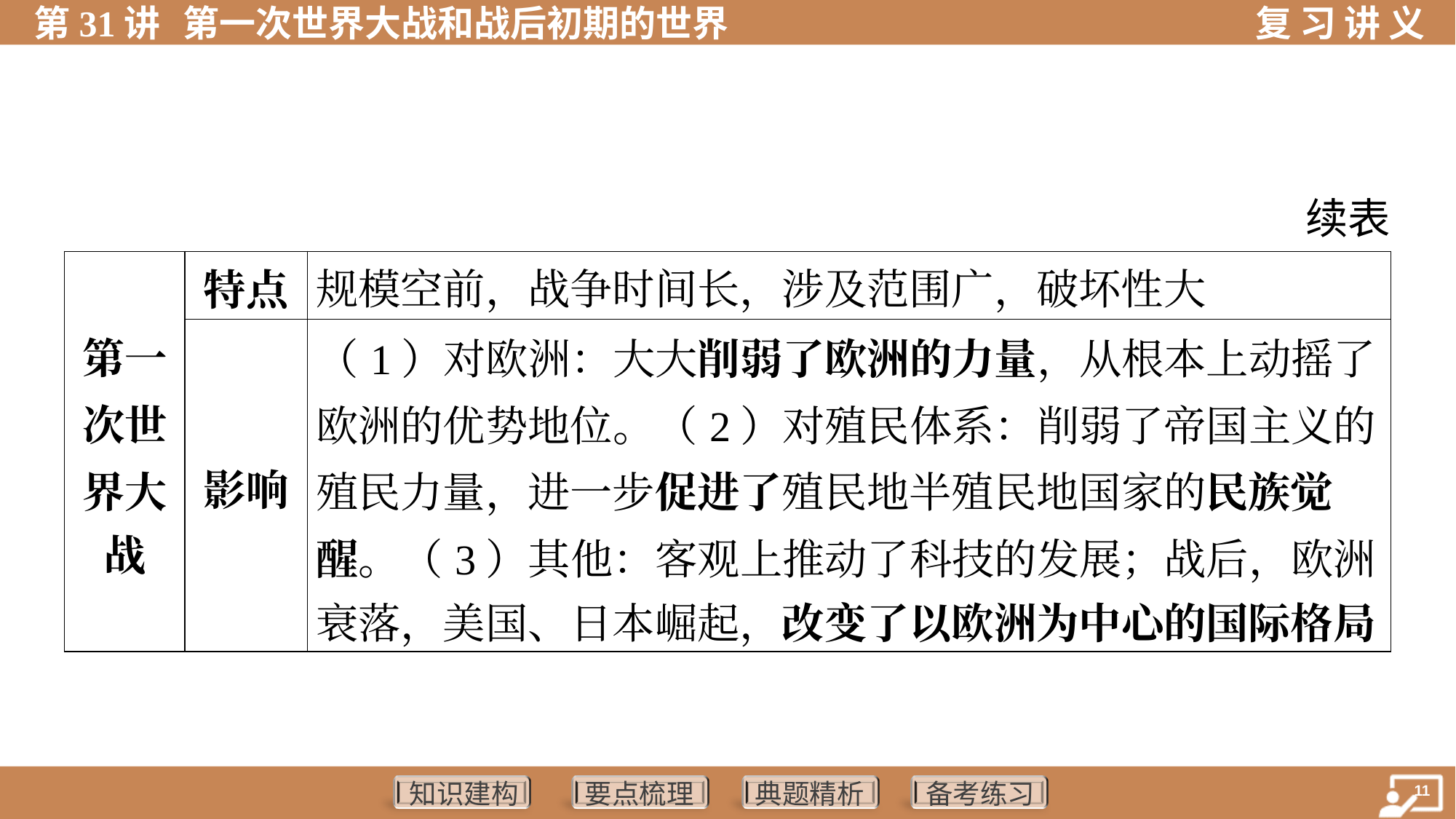

续表
| 第一 次世 界大 战 | 特点 | 规模空前，战争时间长，涉及范围广，破坏性大 |  |
| --- | --- | --- | --- |
|  | 影响 | （1）对欧洲：大大削弱了欧洲的力量，从根本上动摇了 欧洲的优势地位。（2）对殖民体系：削弱了帝国主义的 殖民力量，进一步促进了殖民地半殖民地国家的民族觉 醒。（3）其他：客观上推动了科技的发展；战后，欧洲 衰落，美国、日本崛起，改变了以欧洲为中心的国际格局 |  |